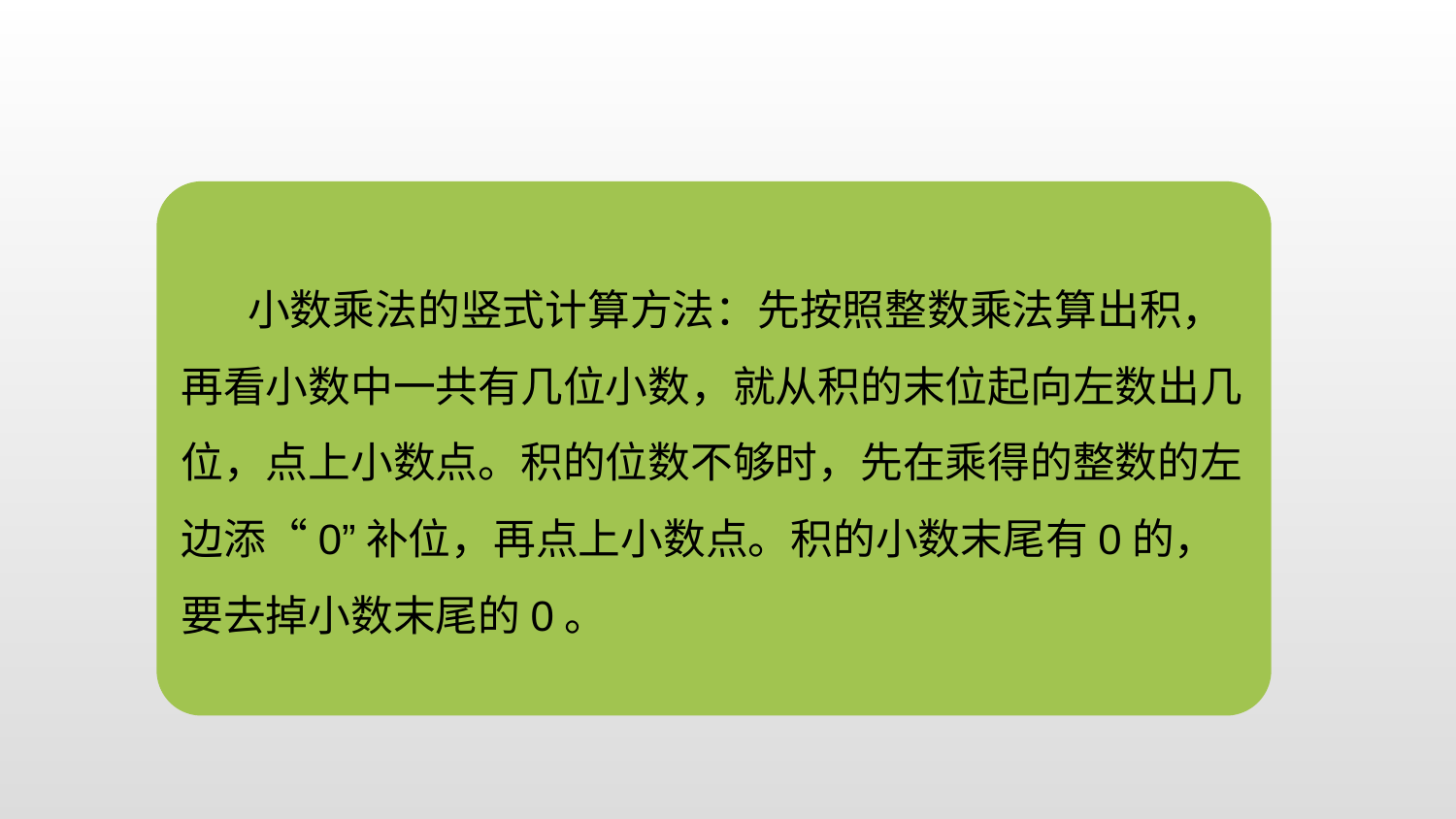

小数乘法的竖式计算方法：先按照整数乘法算出积，再看小数中一共有几位小数，就从积的末位起向左数出几位，点上小数点。积的位数不够时，先在乘得的整数的左边添“0”补位，再点上小数点。积的小数末尾有0的，要去掉小数末尾的0。